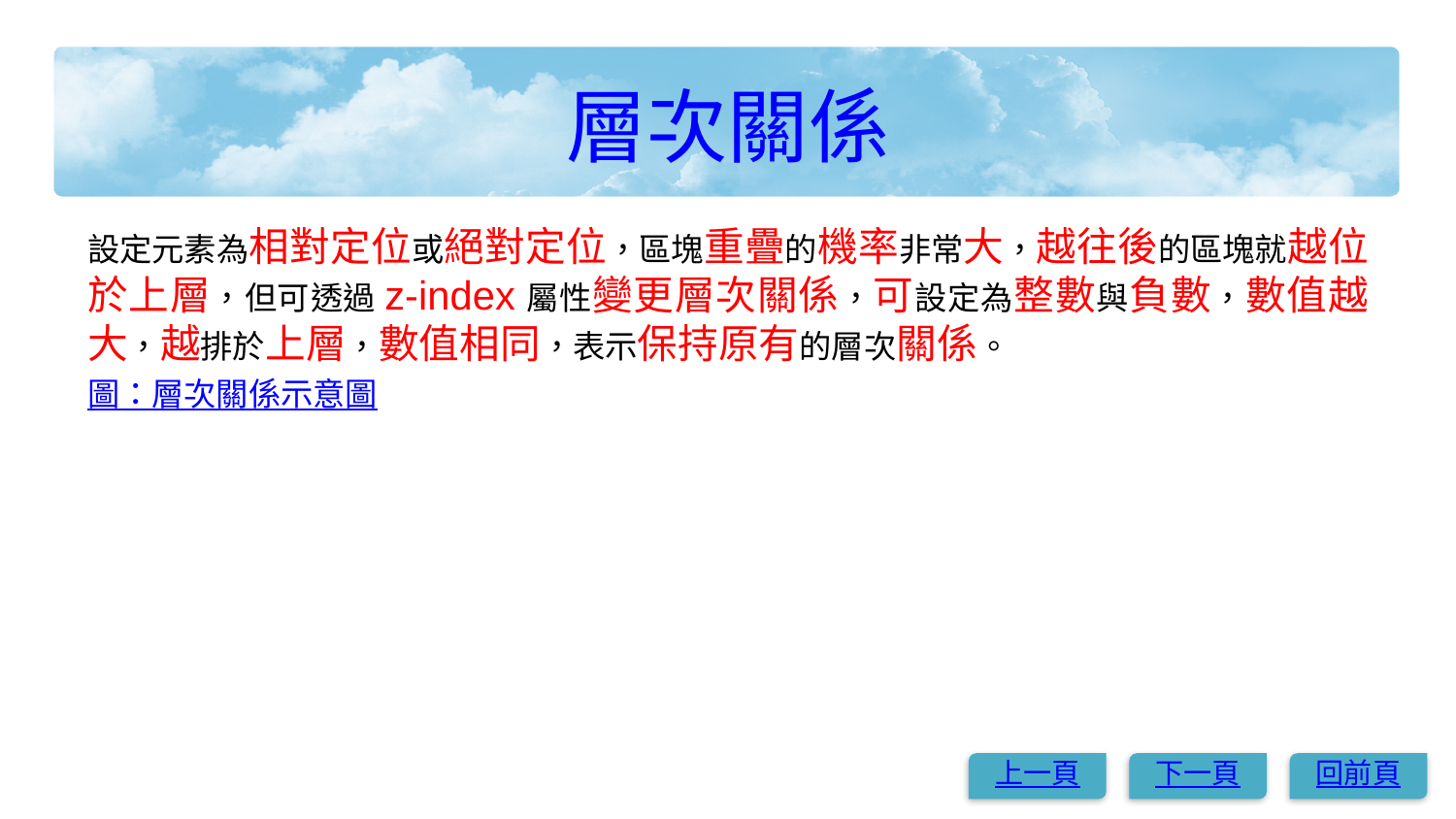

# 層次關係
設定元素為相對定位或絕對定位，區塊重疊的機率非常大，越往後的區塊就越位於上層，但可透過z-index屬性變更層次關係，可設定為整數與負數，數值越大，越排於上層，數值相同，表示保持原有的層次關係。
圖：層次關係示意圖
上一頁
下一頁
回前頁